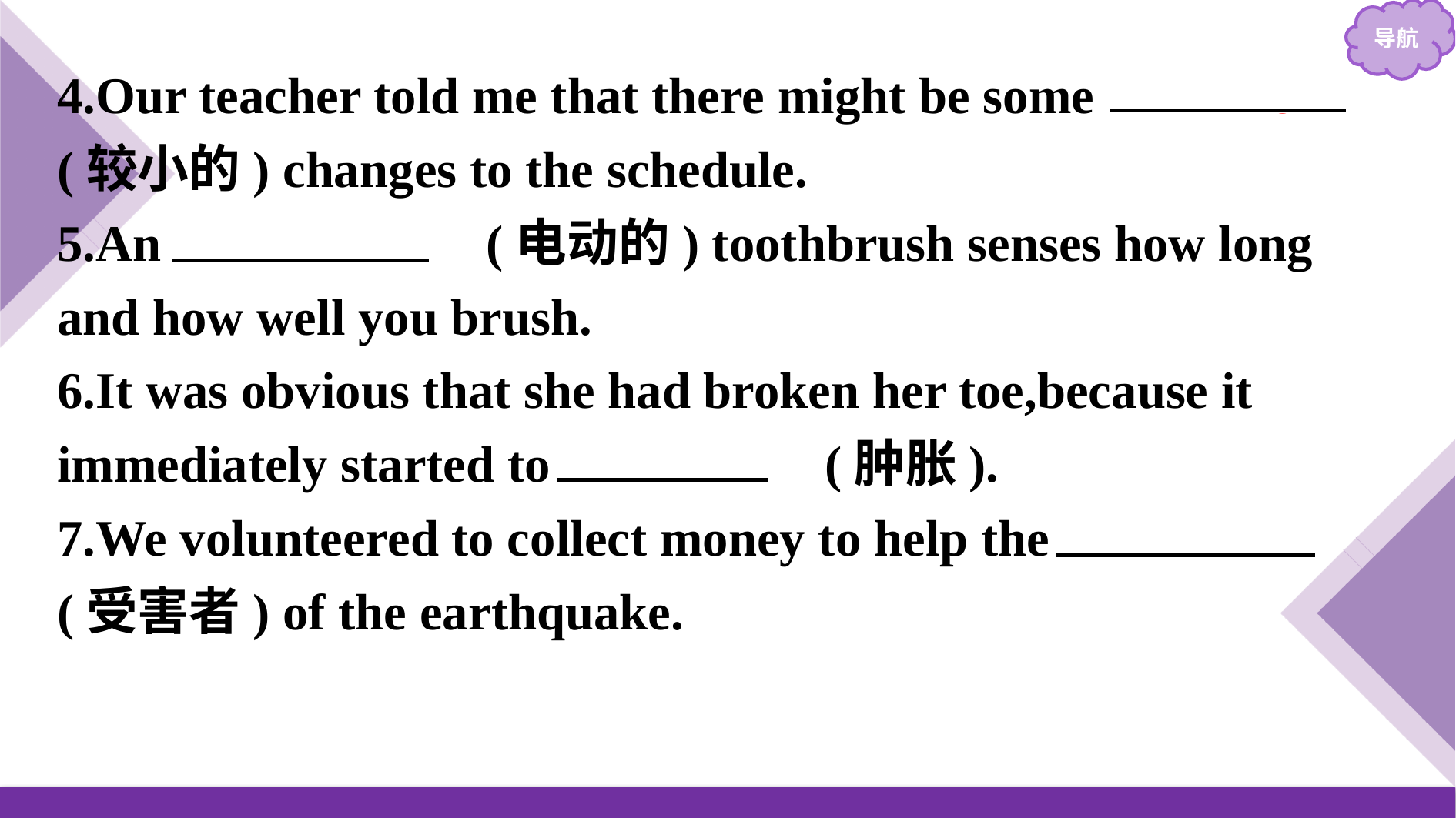

4.Our teacher told me that there might be some 　minor　(较小的) changes to the schedule.
5.An 　electric　(电动的) toothbrush senses how long and how well you brush.
6.It was obvious that she had broken her toe,because it immediately started to 　swell　(肿胀).
7.We volunteered to collect money to help the 　victims　(受害者) of the earthquake.